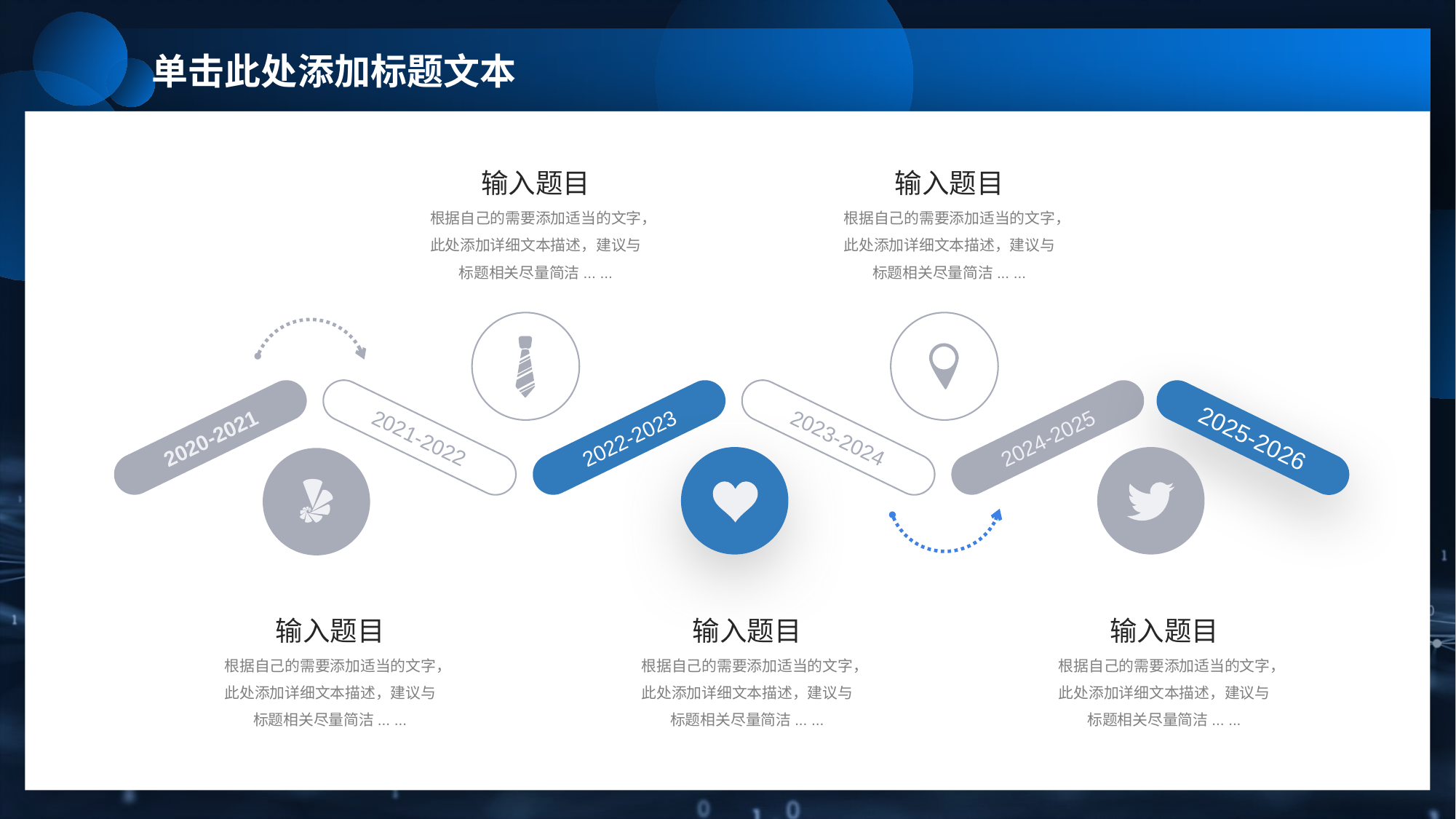

单击此处添加标题文本
输入题目
根据自己的需要添加适当的文字，此处添加详细文本描述，建议与标题相关尽量简洁... ...
输入题目
根据自己的需要添加适当的文字，此处添加详细文本描述，建议与标题相关尽量简洁... ...

2020-2021
2021-2022
2022-2023
2023-2024
2024-2025
2025-2026

输入题目
根据自己的需要添加适当的文字，此处添加详细文本描述，建议与标题相关尽量简洁... ...
输入题目
根据自己的需要添加适当的文字，此处添加详细文本描述，建议与标题相关尽量简洁... ...
输入题目
根据自己的需要添加适当的文字，此处添加详细文本描述，建议与标题相关尽量简洁... ...